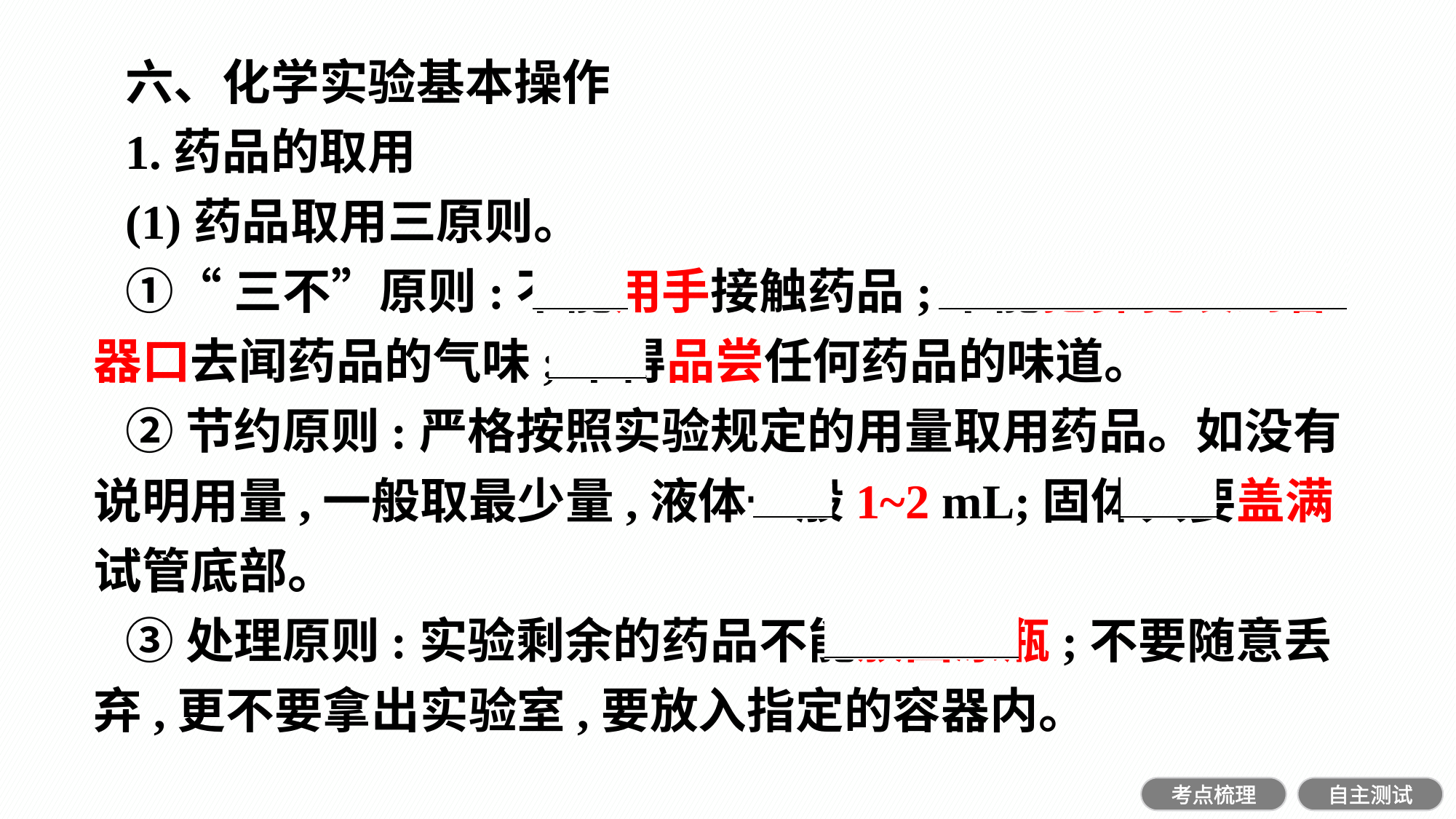

六、化学实验基本操作
1.药品的取用
(1)药品取用三原则。
①“三不”原则:不能用手接触药品;不能把鼻孔凑到容器口去闻药品的气味;不得品尝任何药品的味道。
②节约原则:严格按照实验规定的用量取用药品。如没有说明用量,一般取最少量,液体一般1~2 mL;固体只要盖满试管底部。
③处理原则:实验剩余的药品不能放回原瓶;不要随意丢弃,更不要拿出实验室,要放入指定的容器内。